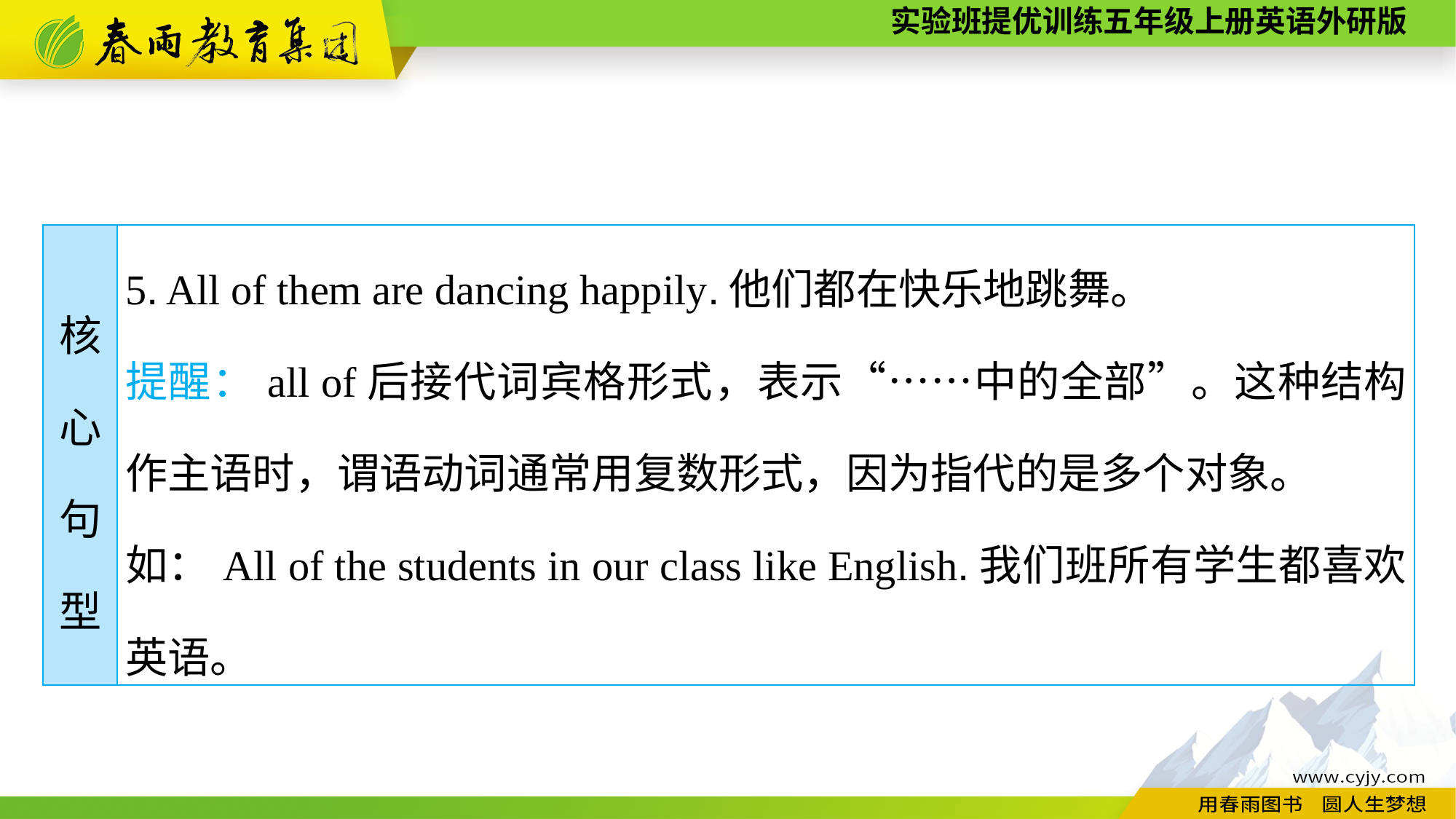

| 核 心 句 型 | 5. All of them are dancing happily.他们都在快乐地跳舞。 提醒：all of后接代词宾格形式，表示“……中的全部”。这种结构作主语时，谓语动词通常用复数形式，因为指代的是多个对象。 如：All of the students in our class like English.我们班所有学生都喜欢英语。 |
| --- | --- |